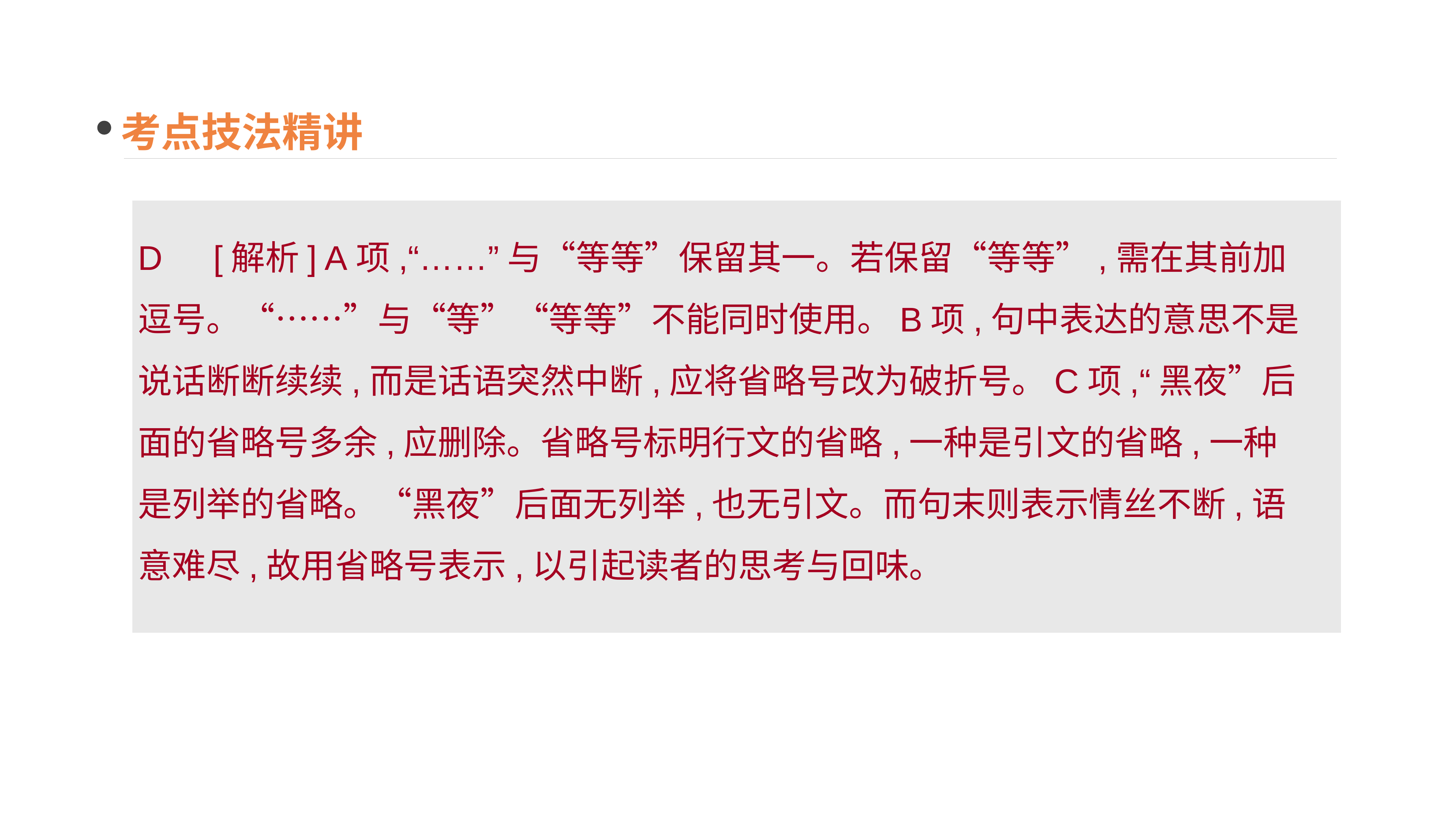

考点技法精讲

D　[解析] A项,“……”与“等等”保留其一。若保留“等等”,需在其前加逗号。“……”与“等”“等等”不能同时使用。B项,句中表达的意思不是说话断断续续,而是话语突然中断,应将省略号改为破折号。C项,“黑夜”后面的省略号多余,应删除。省略号标明行文的省略,一种是引文的省略,一种是列举的省略。“黑夜”后面无列举,也无引文。而句末则表示情丝不断,语意难尽,故用省略号表示,以引起读者的思考与回味。